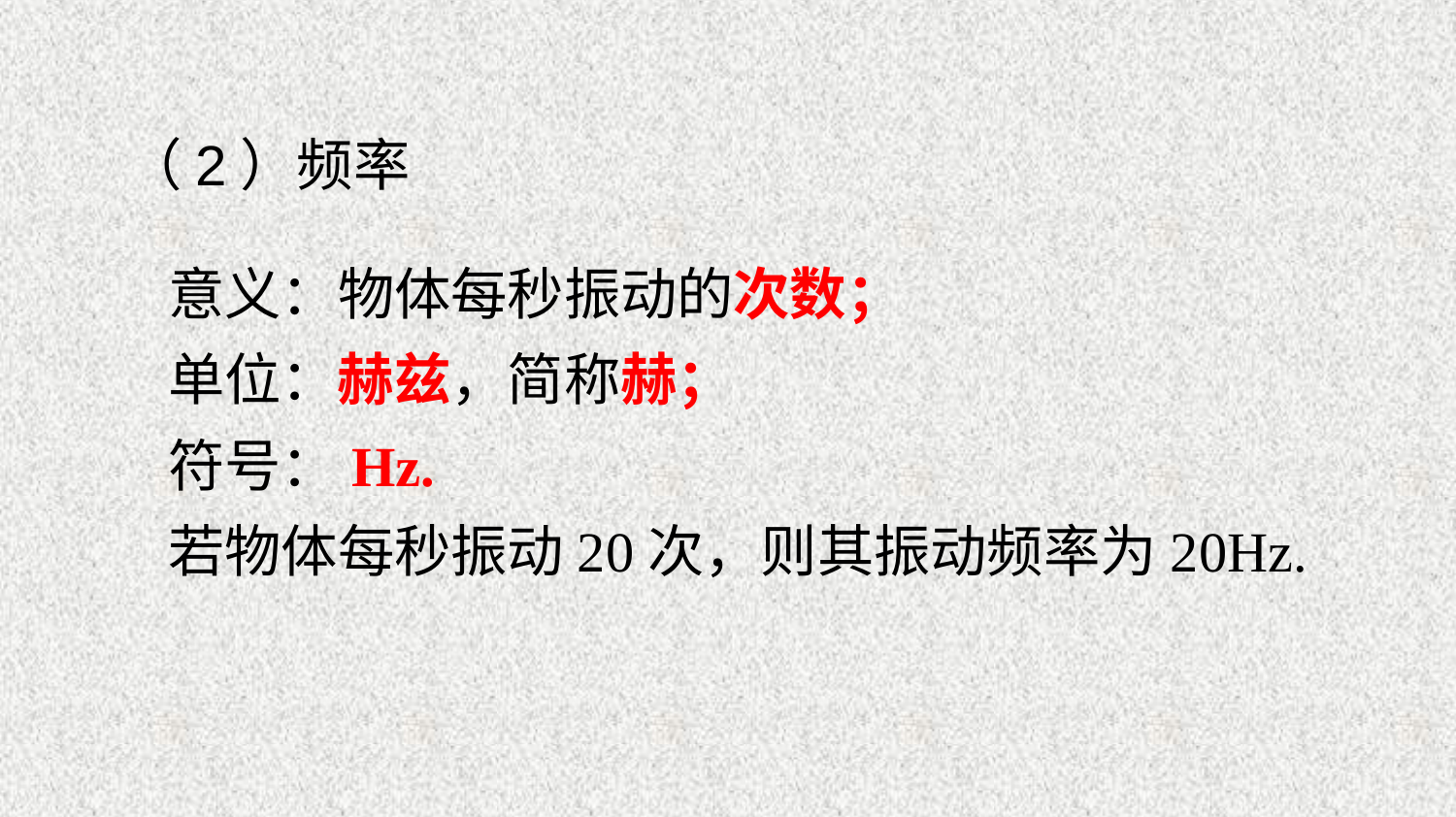

（2）频率
意义：物体每秒振动的次数；
单位：赫兹，简称赫；
符号：Hz.
若物体每秒振动20次，则其振动频率为20Hz.